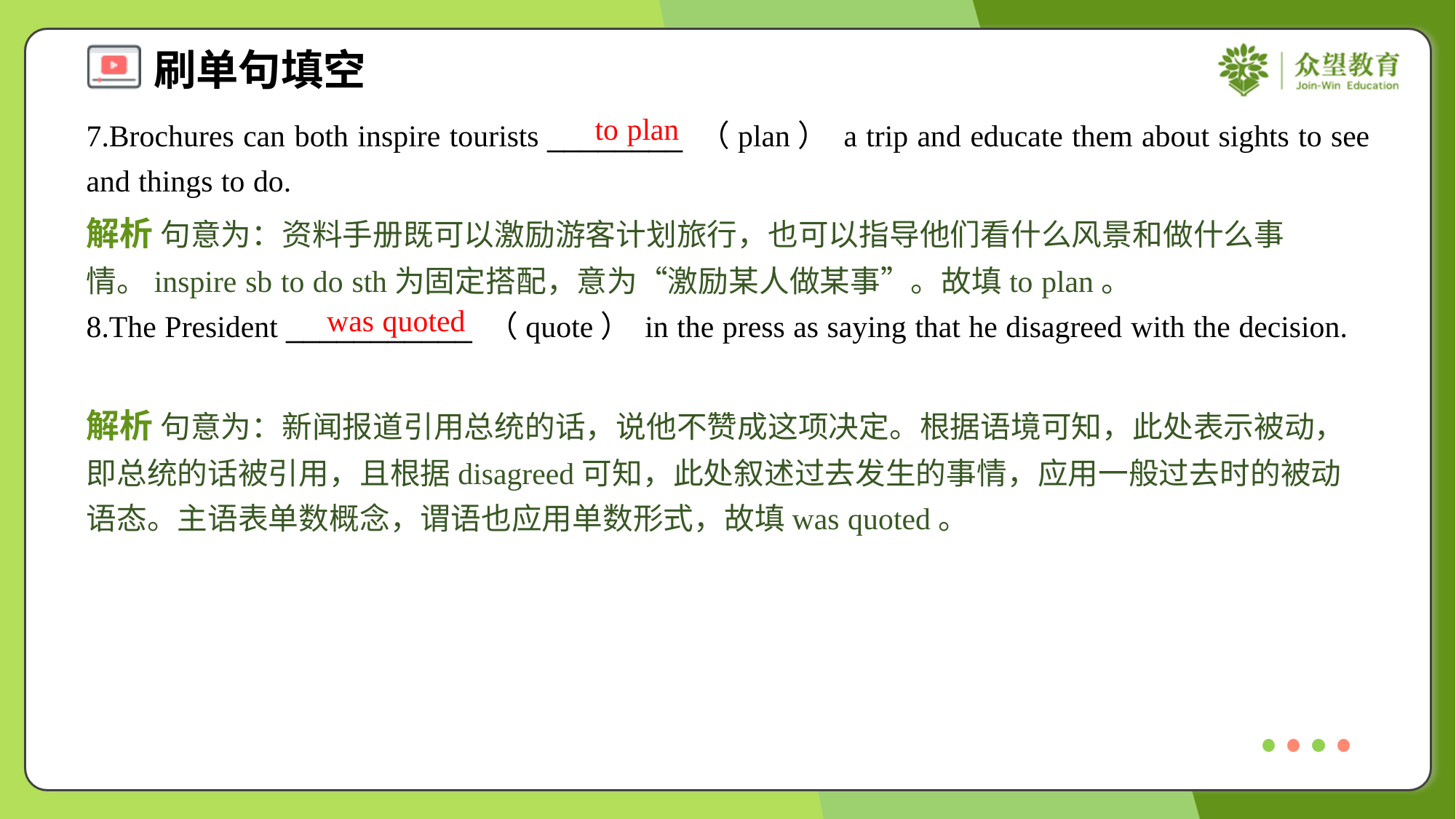

to plan
7.Brochures can both inspire tourists ________ （plan） a trip and educate them about sights to see and things to do.
解析 句意为：资料手册既可以激励游客计划旅行，也可以指导他们看什么风景和做什么事情。inspire sb to do sth为固定搭配，意为“激励某人做某事”。故填to plan。
was quoted
8.The President ___________ （quote） in the press as saying that he disagreed with the decision.
解析 句意为：新闻报道引用总统的话，说他不赞成这项决定。根据语境可知，此处表示被动，即总统的话被引用，且根据disagreed可知，此处叙述过去发生的事情，应用一般过去时的被动语态。主语表单数概念，谓语也应用单数形式，故填was quoted。